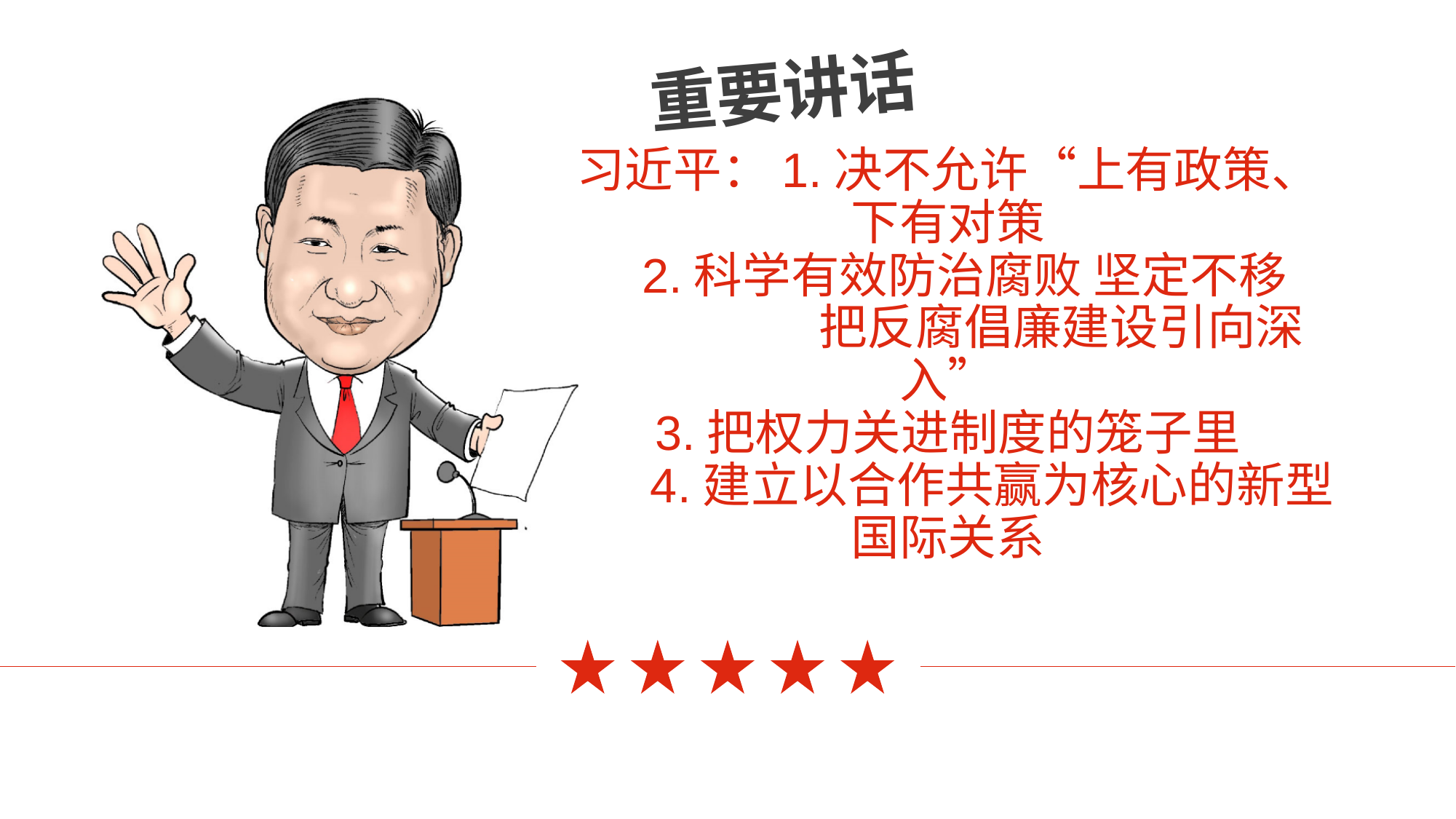

重要讲话
# 习近平：1.决不允许“上有政策、下有对策 2.科学有效防治腐败 坚定不移                          把反腐倡廉建设引向深入” 3.把权力关进制度的笼子里 4.建立以合作共赢为核心的新型国际关系